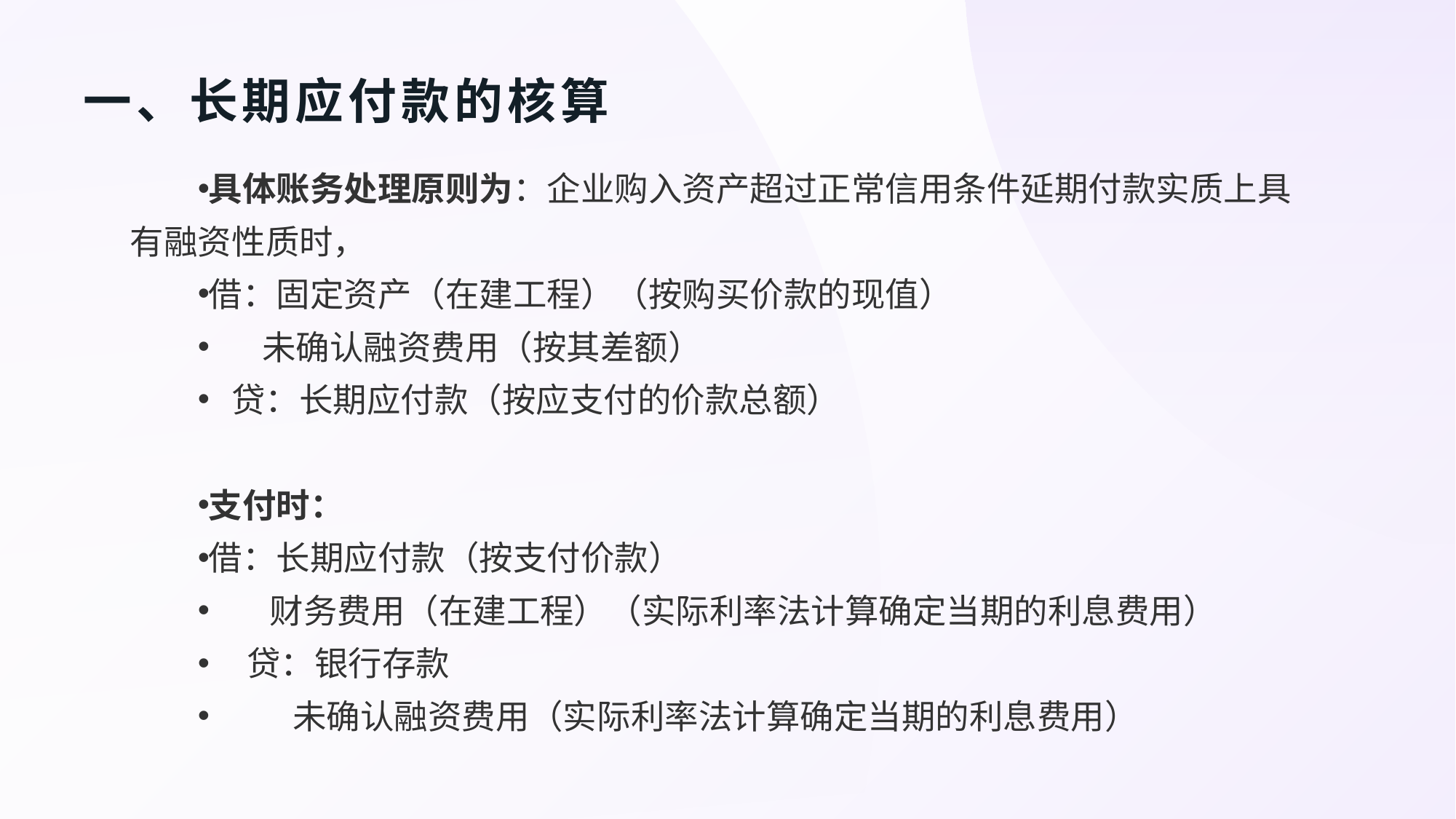

# 一、长期应付款的核算
具体账务处理原则为：企业购入资产超过正常信用条件延期付款实质上具有融资性质时，
借：固定资产（在建工程）（按购买价款的现值）
      未确认融资费用（按其差额）
  贷：长期应付款（按应支付的价款总额）

支付时：
借：长期应付款（按支付价款）
       财务费用（在建工程）（实际利率法计算确定当期的利息费用）
    贷：银行存款
          未确认融资费用（实际利率法计算确定当期的利息费用）